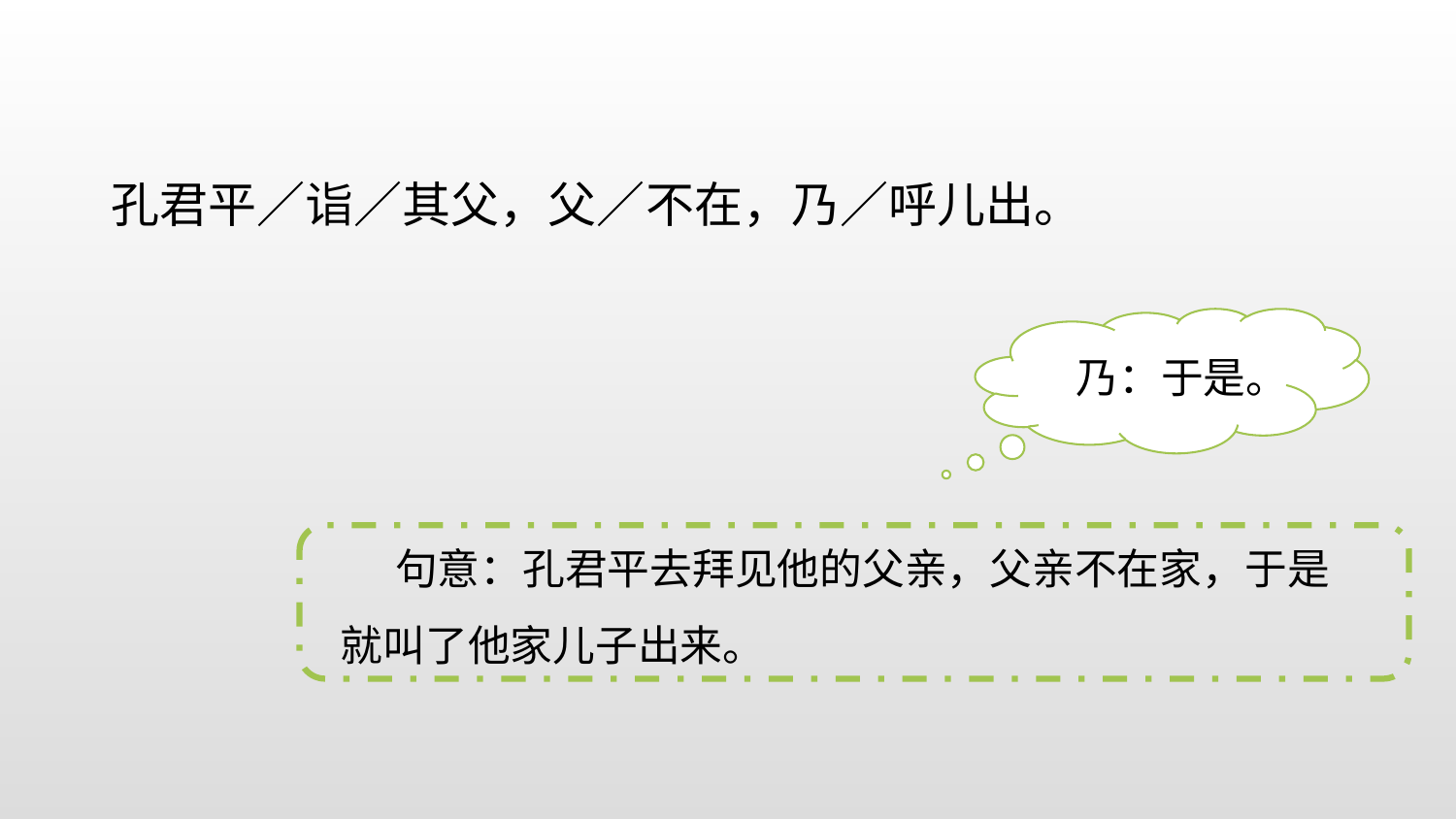

孔君平／诣／其父，父／不在，乃／呼儿出。

乃：于是。
句意：孔君平去拜见他的父亲，父亲不在家，于是就叫了他家儿子出来。